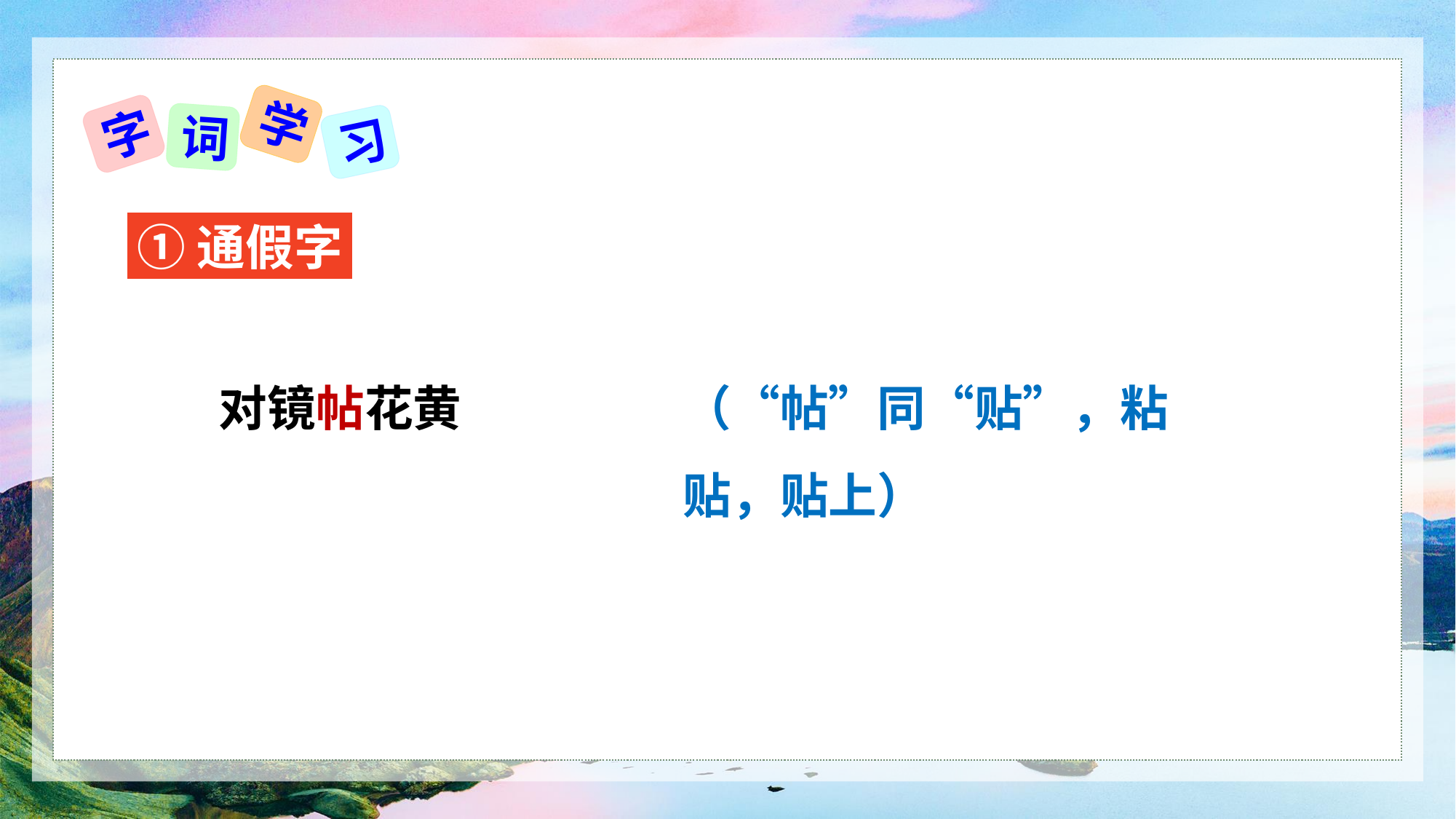

学
字
词
习
①通假字
对镜帖花黄
（“帖”同“贴”，粘贴，贴上）